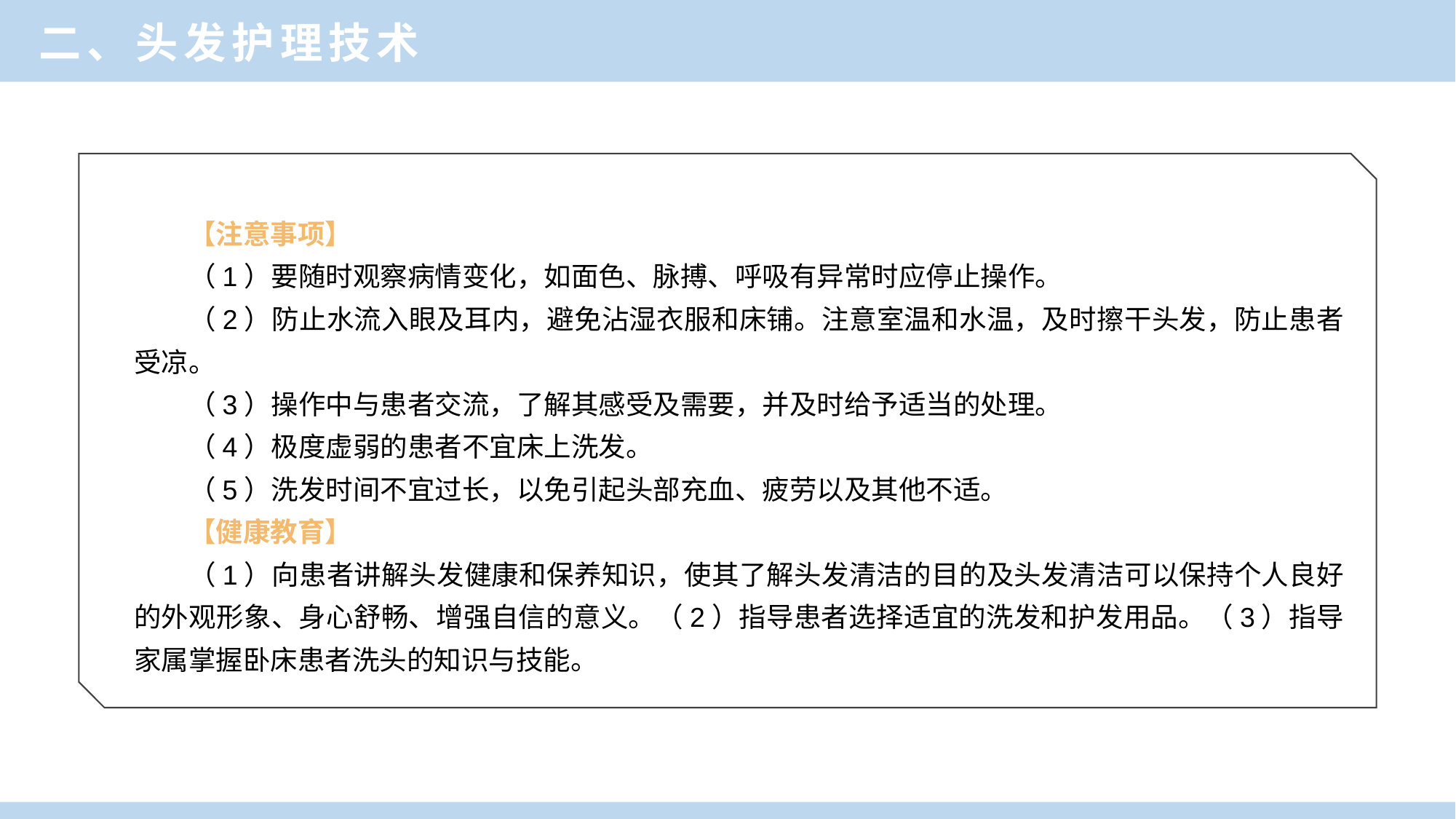

二、头发护理技术

【注意事项】
（1）要随时观察病情变化，如面色、脉搏、呼吸有异常时应停止操作。
（2）防止水流入眼及耳内，避免沾湿衣服和床铺。注意室温和水温，及时擦干头发，防止患者受凉。
（3）操作中与患者交流，了解其感受及需要，并及时给予适当的处理。
（4）极度虚弱的患者不宜床上洗发。
（5）洗发时间不宜过长，以免引起头部充血、疲劳以及其他不适。
【健康教育】
（1）向患者讲解头发健康和保养知识，使其了解头发清洁的目的及头发清洁可以保持个人良好的外观形象、身心舒畅、增强自信的意义。（2）指导患者选择适宜的洗发和护发用品。（3）指导家属掌握卧床患者洗头的知识与技能。